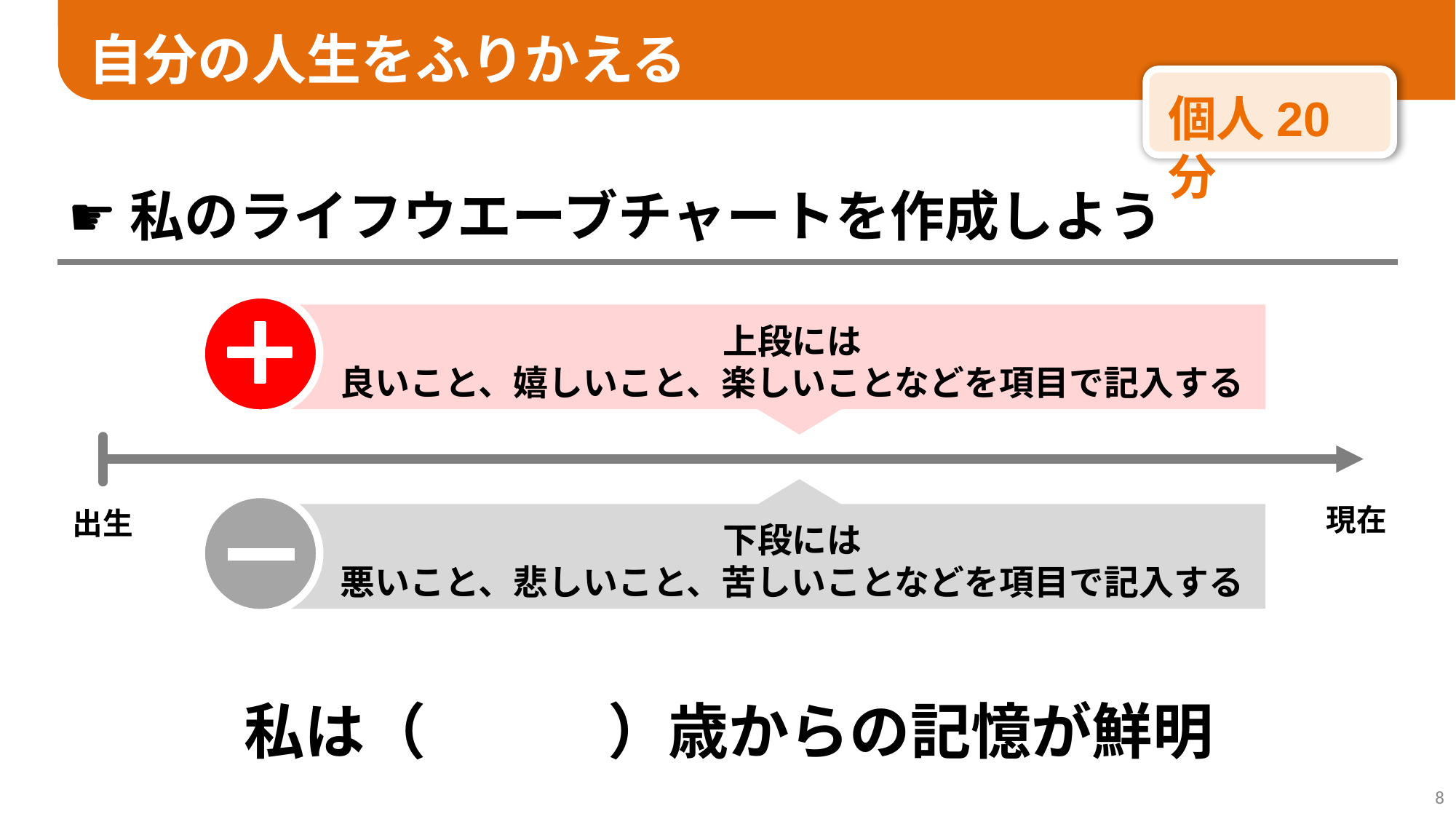

自分の人生をふりかえる

個人20分
☛私のライフウエーブチャートを作成しよう

上段には
良いこと、嬉しいこと、楽しいことなどを項目で記入する

現在
出生

下段には
悪いこと、悲しいこと、苦しいことなどを項目で記入する

私は（　　　）歳からの記憶が鮮明
8